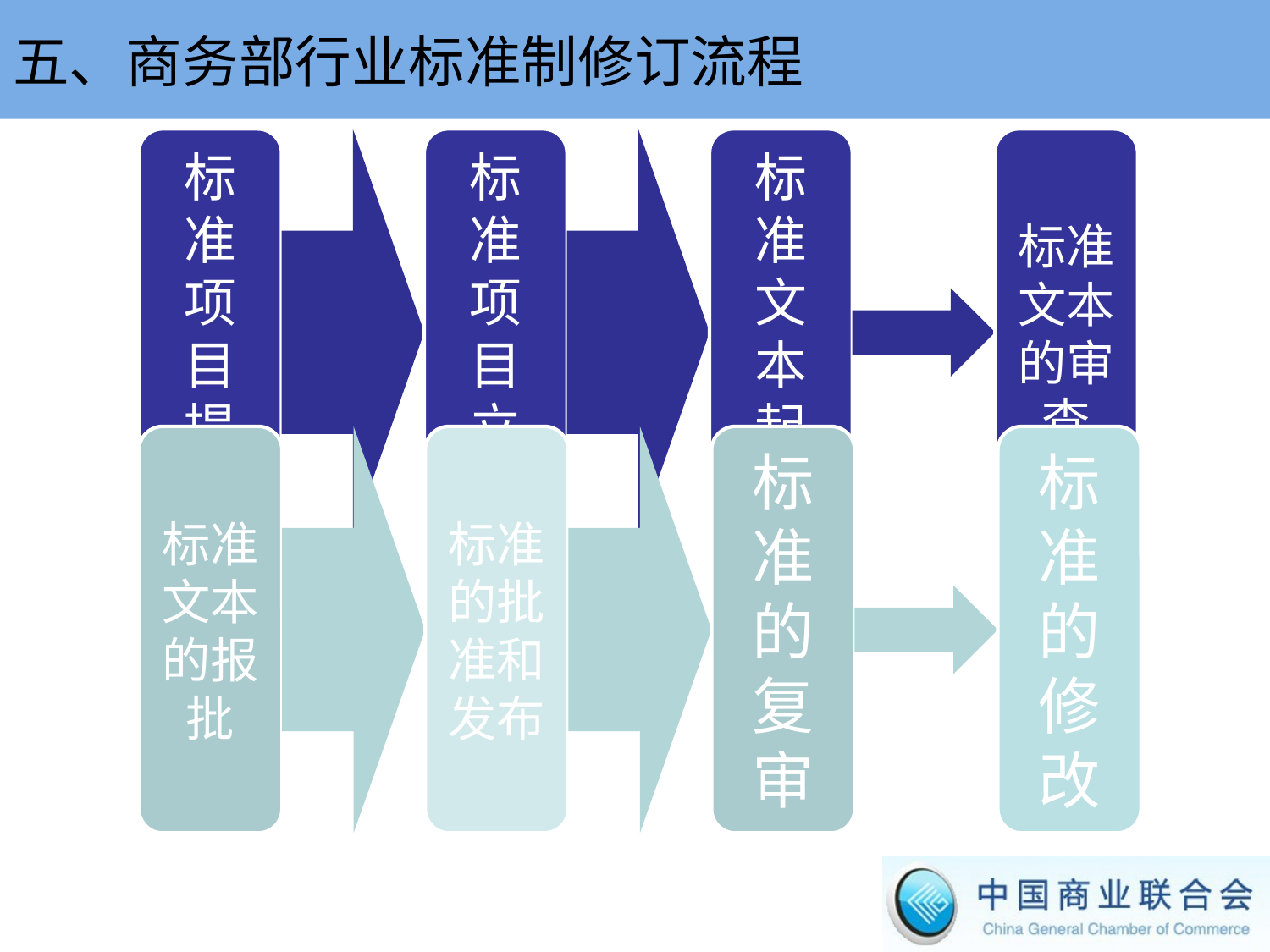

五、商务部行业标准制修订流程
标准项目提报
标准项目立项
标准文本的审查
标准文本的报批
标准的批准和发布
标准的修改